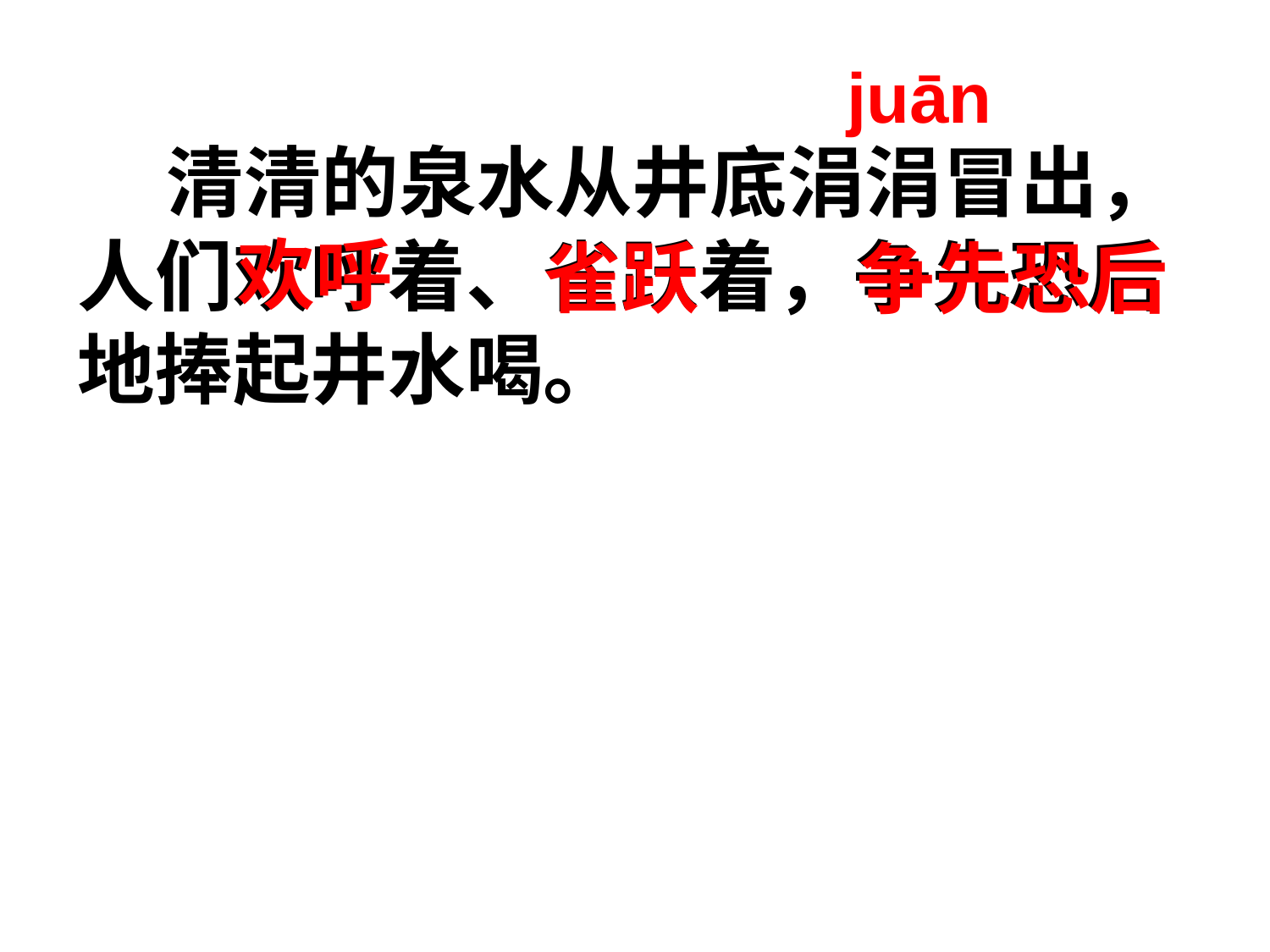

#
juān
    清清的泉水从井底涓涓冒出，人们欢呼着、雀跃着，争先恐后地捧起井水喝。
欢呼
雀跃
争先恐后